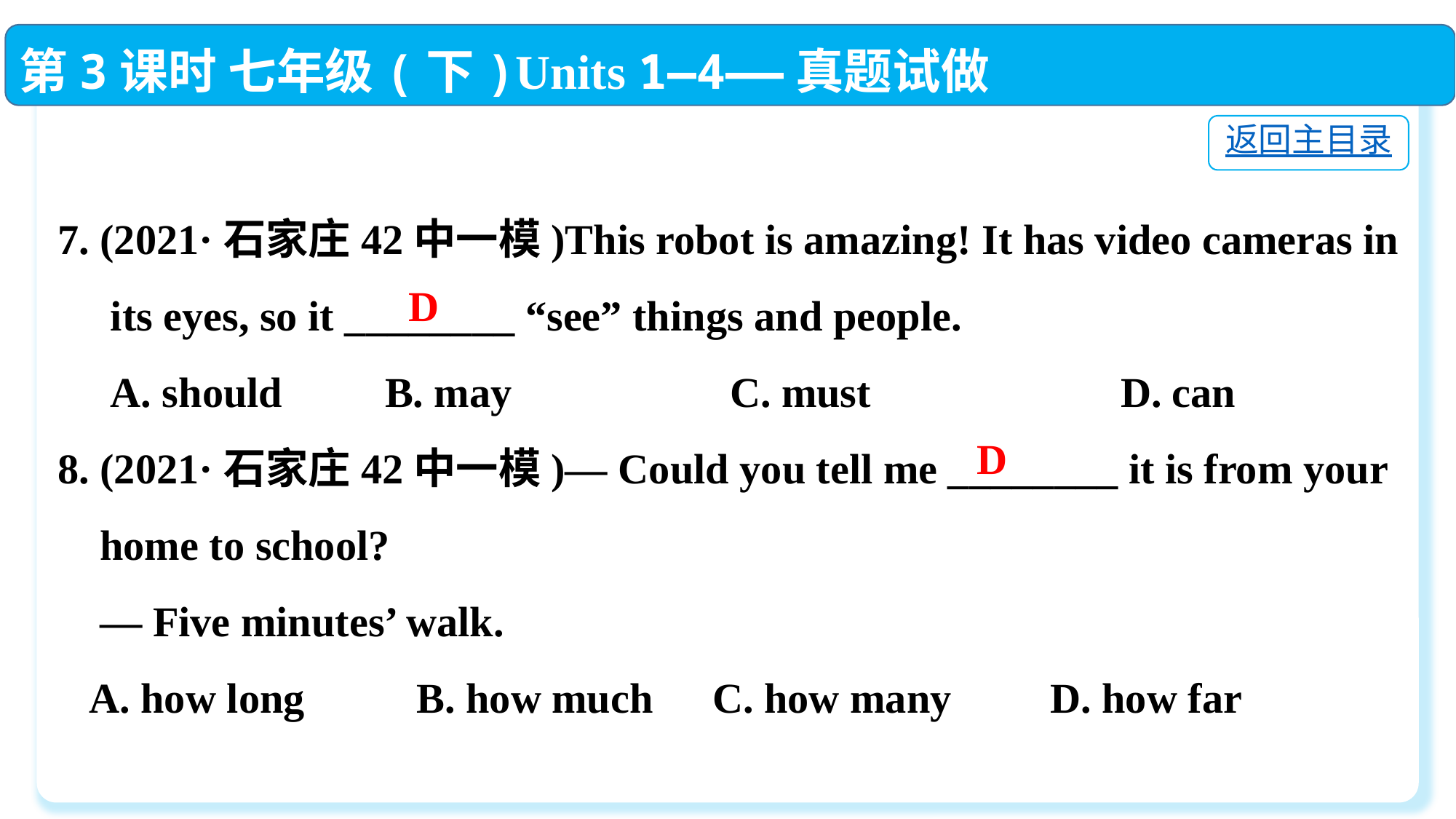

第3课时 七年级(下)Units 1—4——真题试做

返回主目录
7. (2021·石家庄42中一模)This robot is amazing! It has video cameras in
     its eyes, so it ________ “see” things and people.
     A. should	B. may	            C. must	                  D. can
8. (2021·石家庄42中一模)— Could you tell me ________ it is from your
    home to school?
    — Five minutes’ walk.
   A. how long	   B. how much	C. how many	 D. how far

D
D